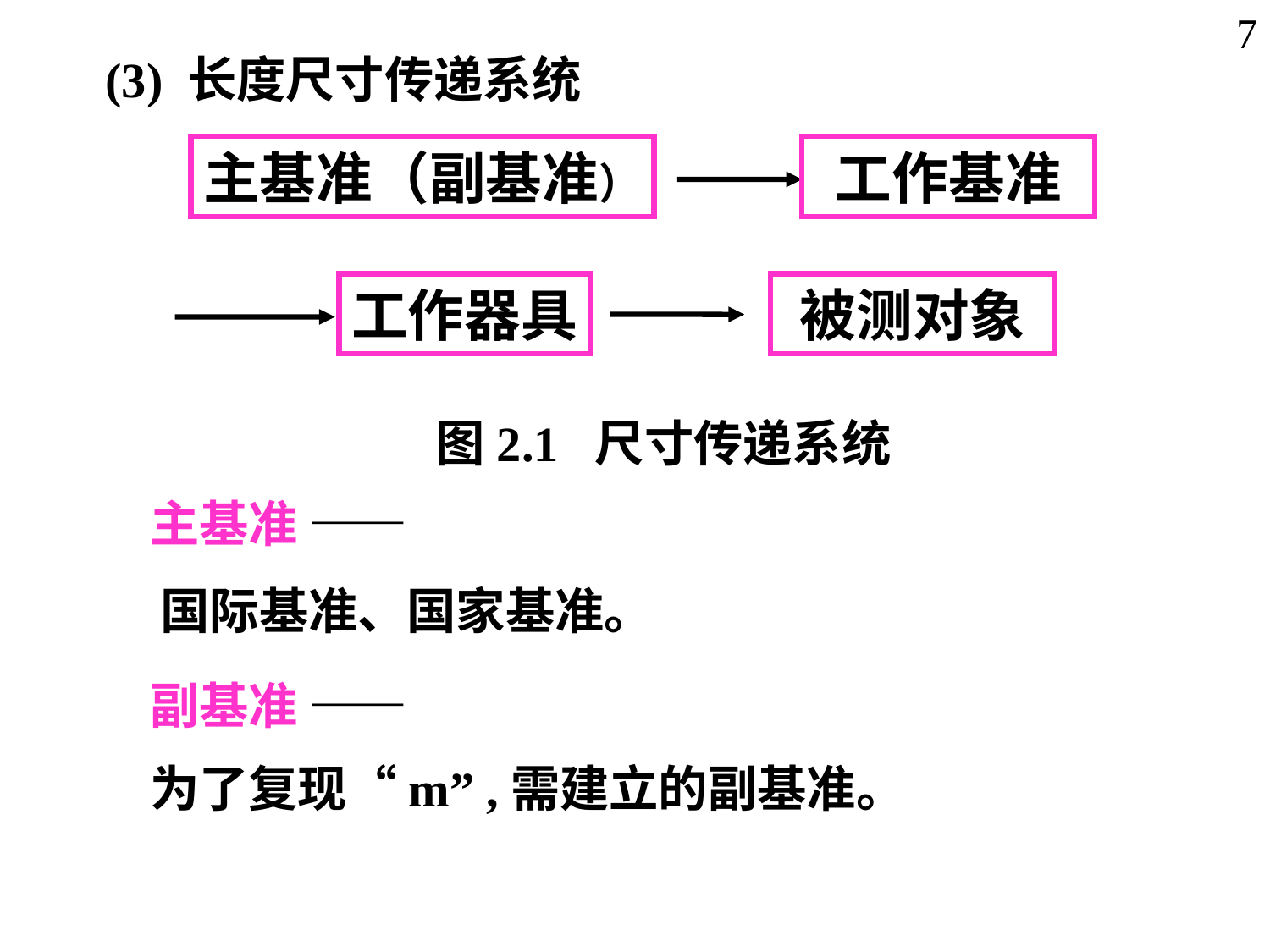

7
(3) 长度尺寸传递系统
主基准（副基准）
工作基准

工作器具

被测对象

图2.1  尺寸传递系统
主基准 ——
国际基准、国家基准。
副基准 ——
为了复现“m” ,需建立的副基准。